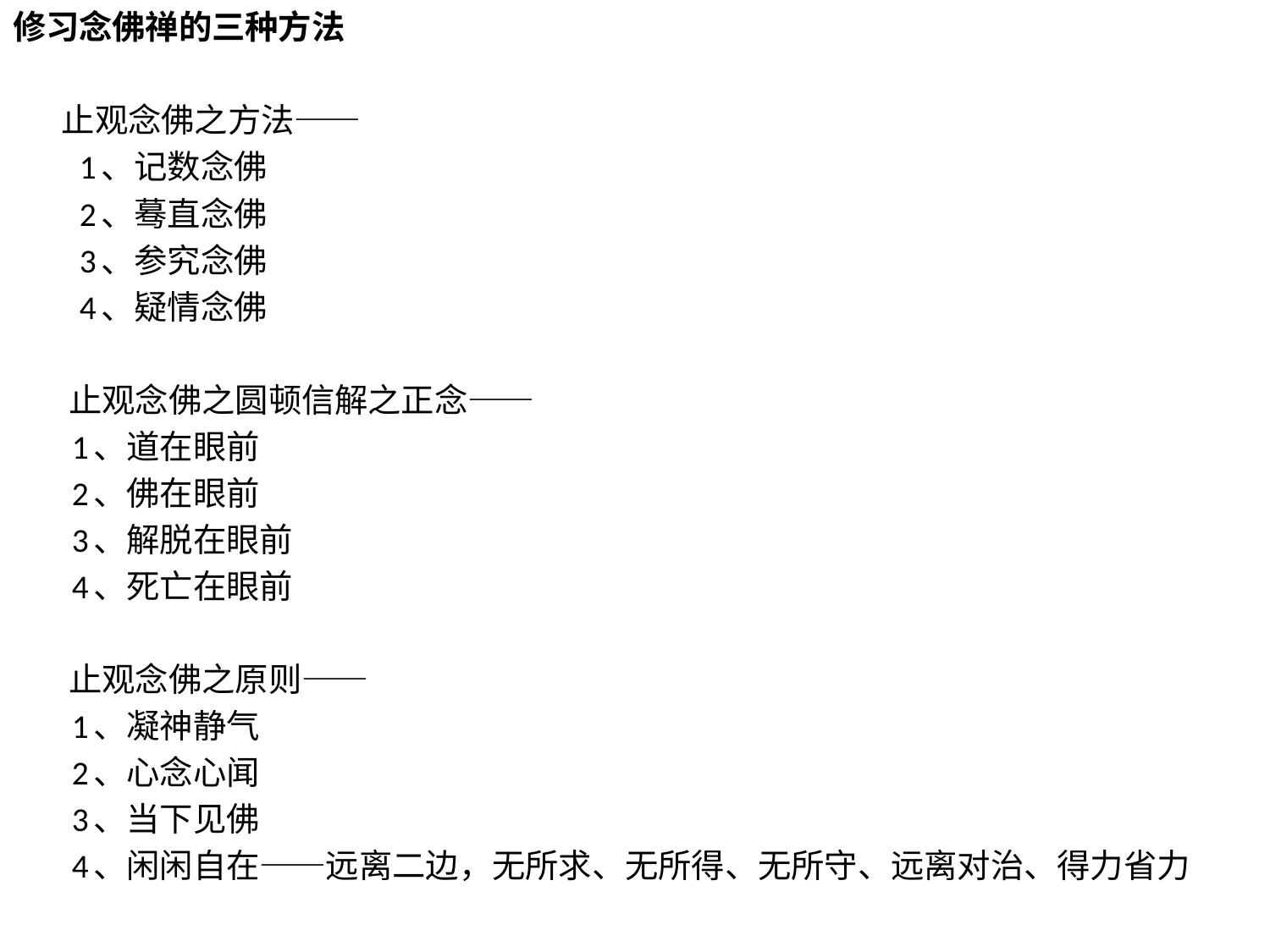

修习念佛禅的三种方法

      止观念佛之方法——
         1、记数念佛
         2、蓦直念佛
         3、参究念佛
         4、疑情念佛

       止观念佛之圆顿信解之正念——
        1、道在眼前
        2、佛在眼前
        3、解脱在眼前
        4、死亡在眼前

       止观念佛之原则——
        1、凝神静气
        2、心念心闻
        3、当下见佛
        4、闲闲自在——远离二边，无所求、无所得、无所守、远离对治、得力省力